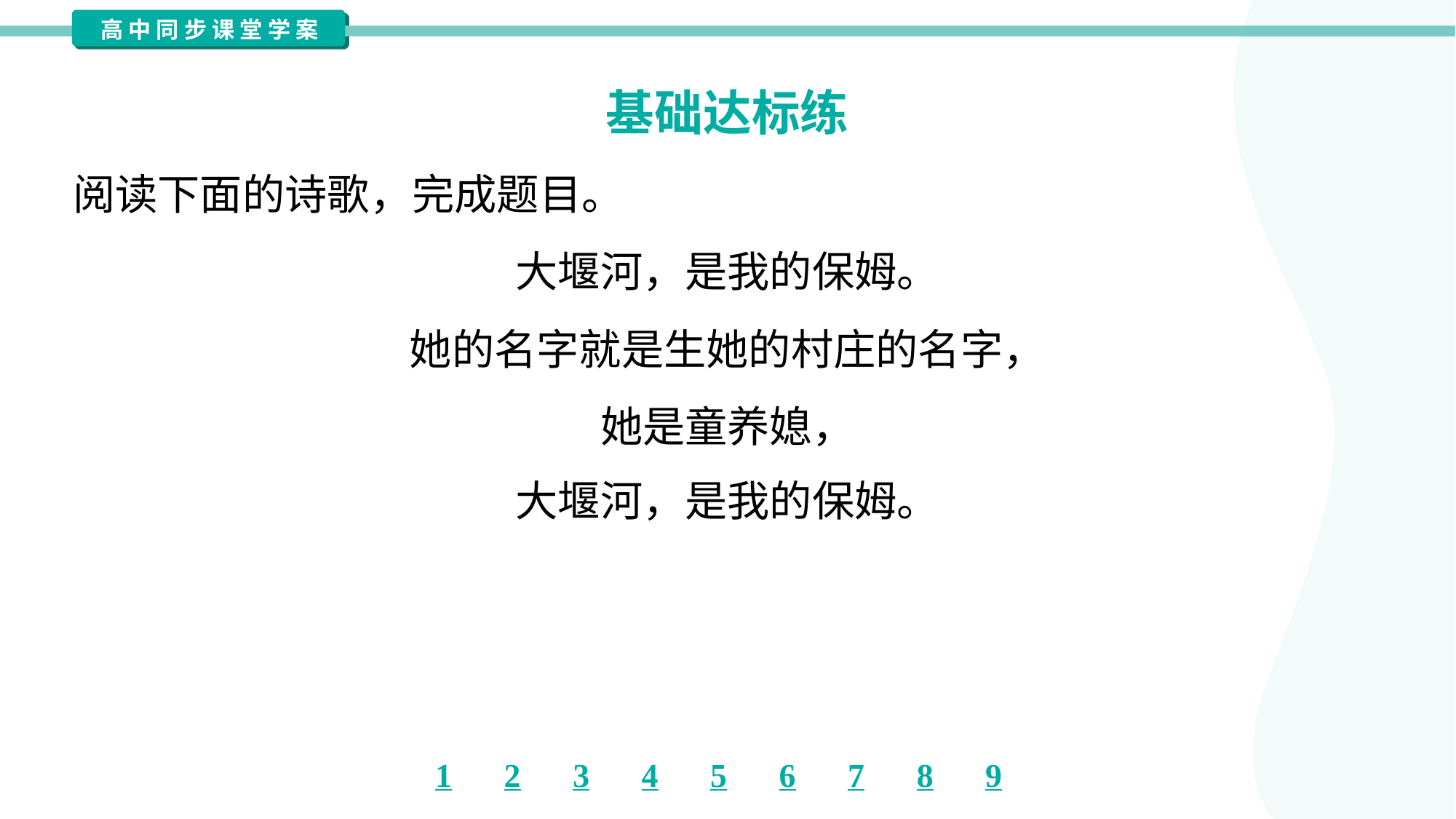

基础达标练
阅读下面的诗歌，完成题目。
大堰河，是我的保姆。
她的名字就是生她的村庄的名字，
她是童养媳，
大堰河，是我的保姆。